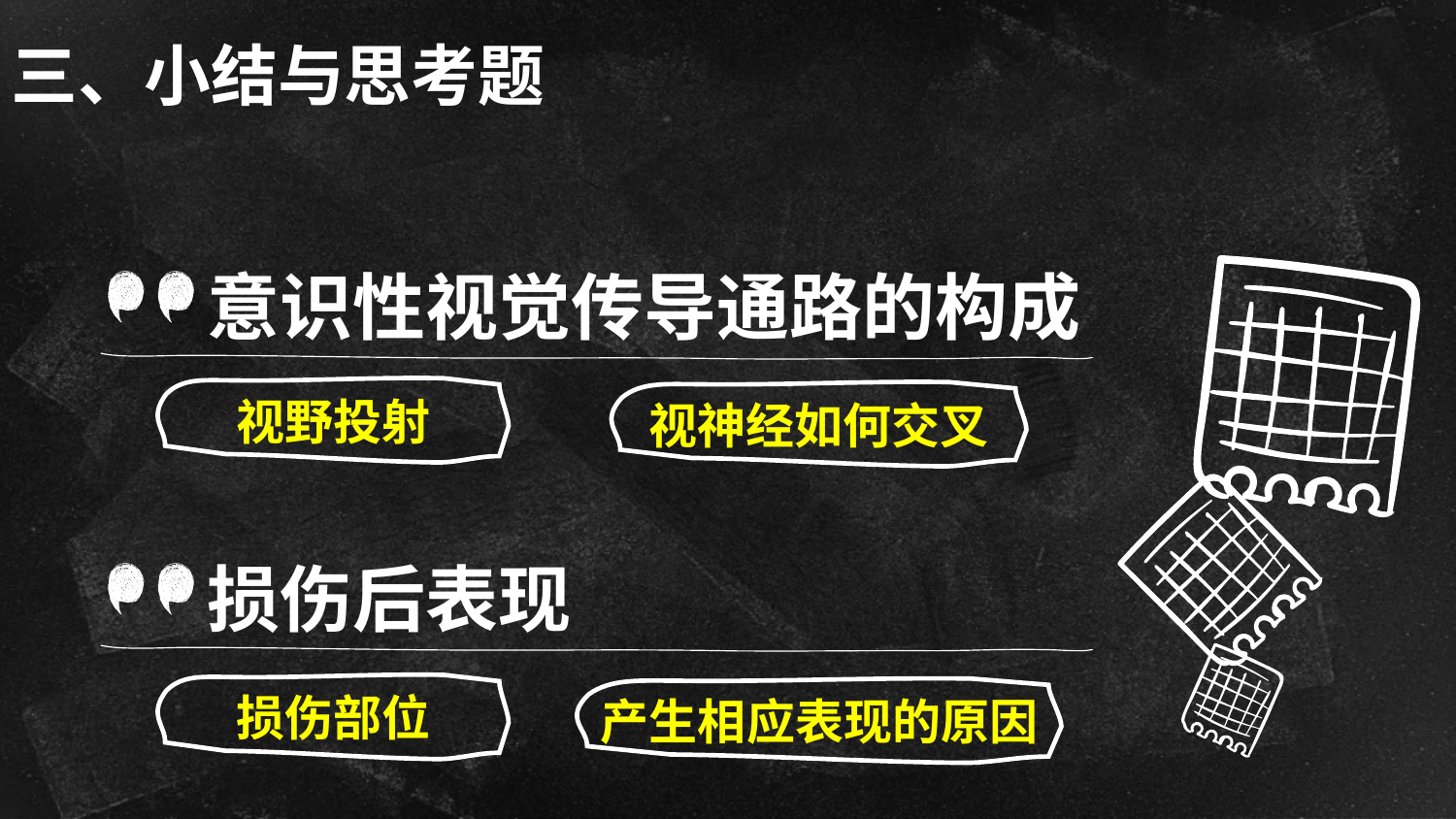

# 三、小结与思考题
意识性视觉传导通路的构成

视野投射
视神经如何交叉

损伤后表现

损伤部位
产生相应表现的原因